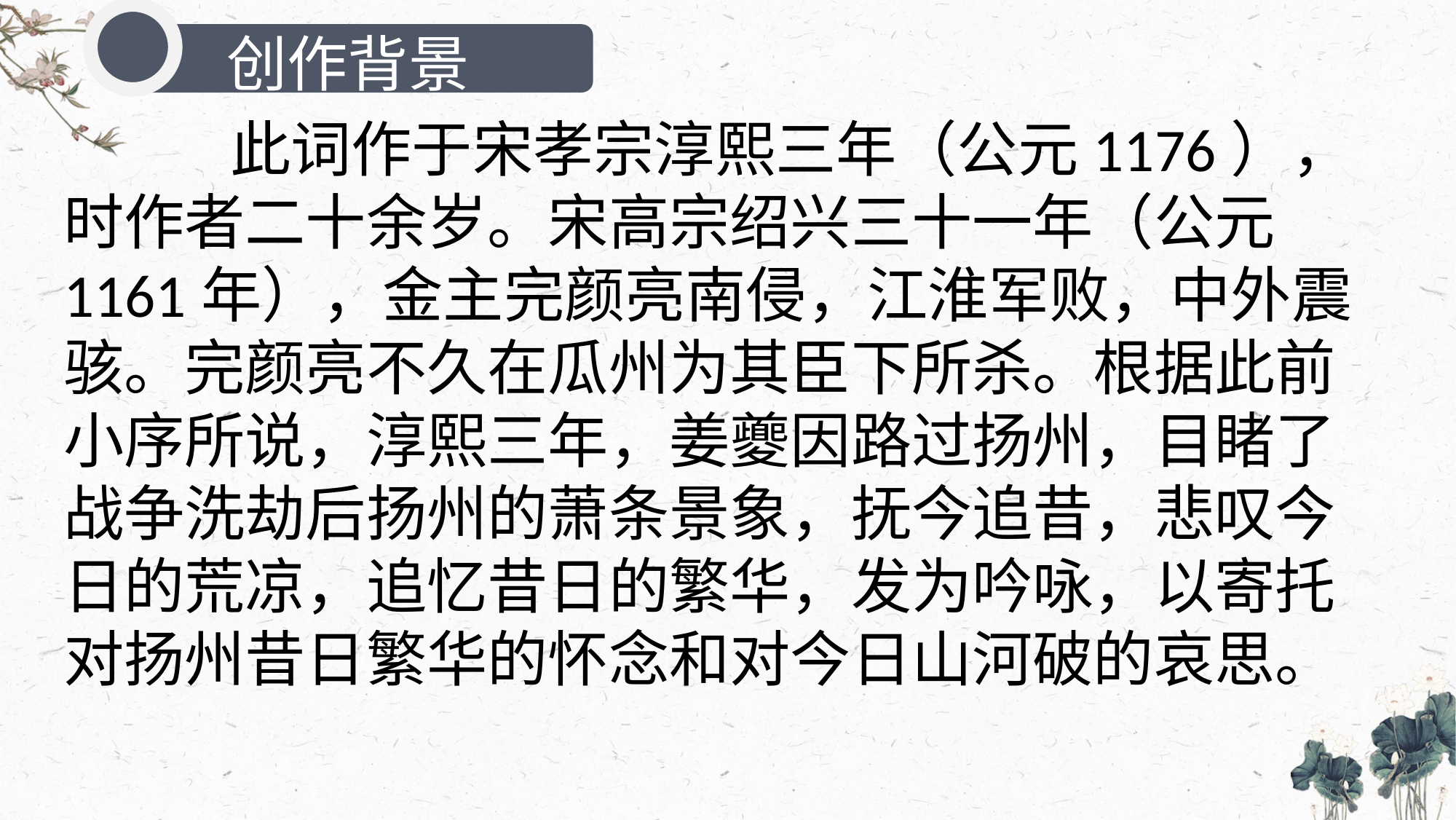

创作背景

         此词作于宋孝宗淳熙三年（公元1176），时作者二十余岁。宋高宗绍兴三十一年（公元1161年），金主完颜亮南侵，江淮军败，中外震骇。完颜亮不久在瓜州为其臣下所杀。根据此前小序所说，淳熙三年，姜夔因路过扬州，目睹了战争洗劫后扬州的萧条景象，抚今追昔，悲叹今日的荒凉，追忆昔日的繁华，发为吟咏，以寄托对扬州昔日繁华的怀念和对今日山河破的哀思。